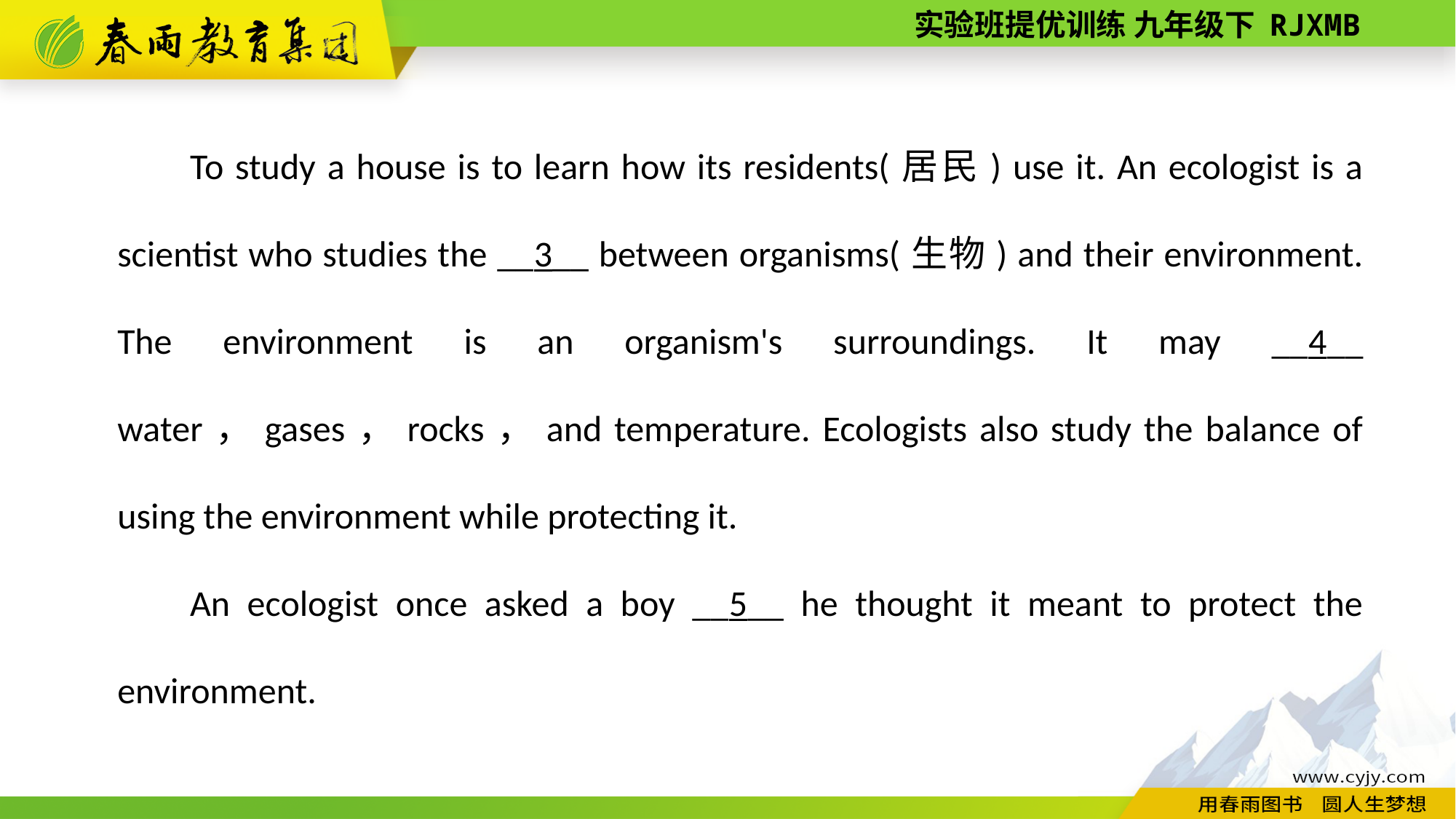

To study a house is to learn how its residents(居民) use it. An ecologist is a scientist who studies the __3__ between organisms(生物) and their environment. The environment is an organism's surroundings. It may __4__ water，gases，rocks，and temperature. Ecologists also study the balance of using the environment while protecting it.
An ecologist once asked a boy __5__ he thought it meant to protect the environment.